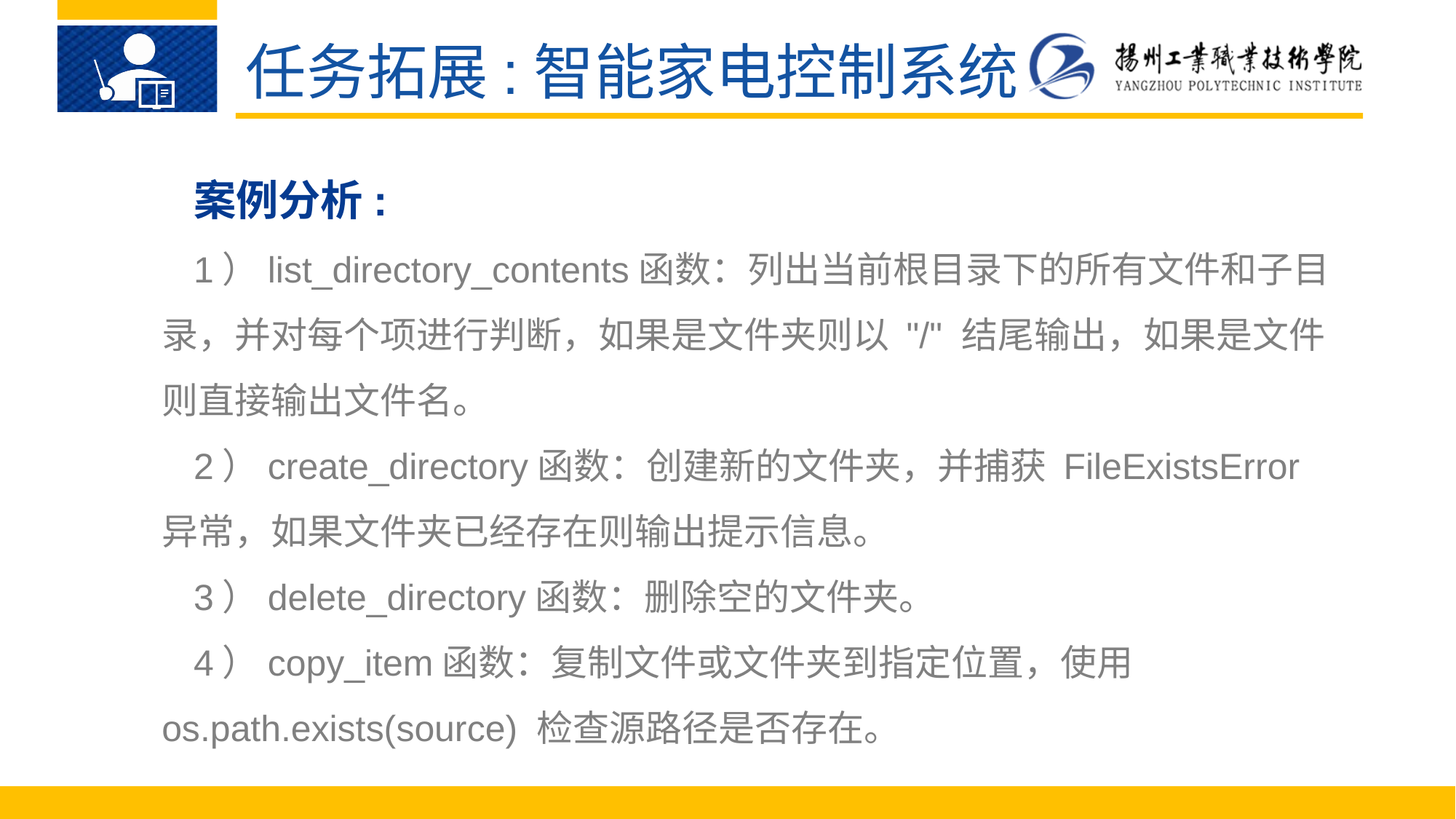

任务拓展:智能家电控制系统
案例分析:
1）list_directory_contents函数：列出当前根目录下的所有文件和子目录，并对每个项进行判断，如果是文件夹则以 "/" 结尾输出，如果是文件则直接输出文件名。
2）create_directory函数：创建新的文件夹，并捕获 FileExistsError 异常，如果文件夹已经存在则输出提示信息。
3）delete_directory函数：删除空的文件夹。
4）copy_item函数：复制文件或文件夹到指定位置，使用 os.path.exists(source) 检查源路径是否存在。